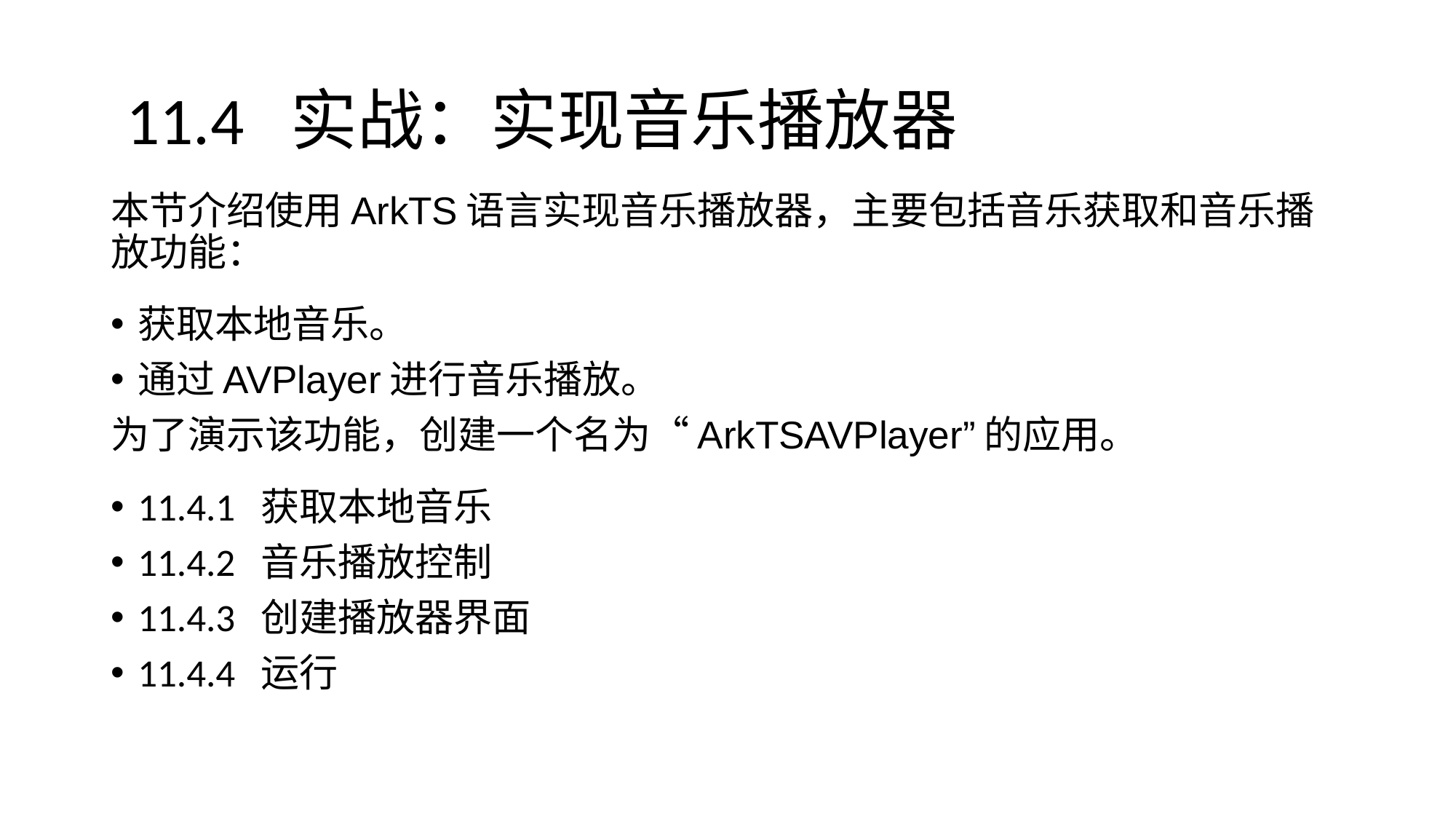

# 11.4  实战：实现音乐播放器
本节介绍使用ArkTS语言实现音乐播放器，主要包括音乐获取和音乐播放功能：
获取本地音乐。
通过AVPlayer进行音乐播放。
为了演示该功能，创建一个名为“ArkTSAVPlayer”的应用。
11.4.1  获取本地音乐
11.4.2  音乐播放控制
11.4.3  创建播放器界面
11.4.4  运行